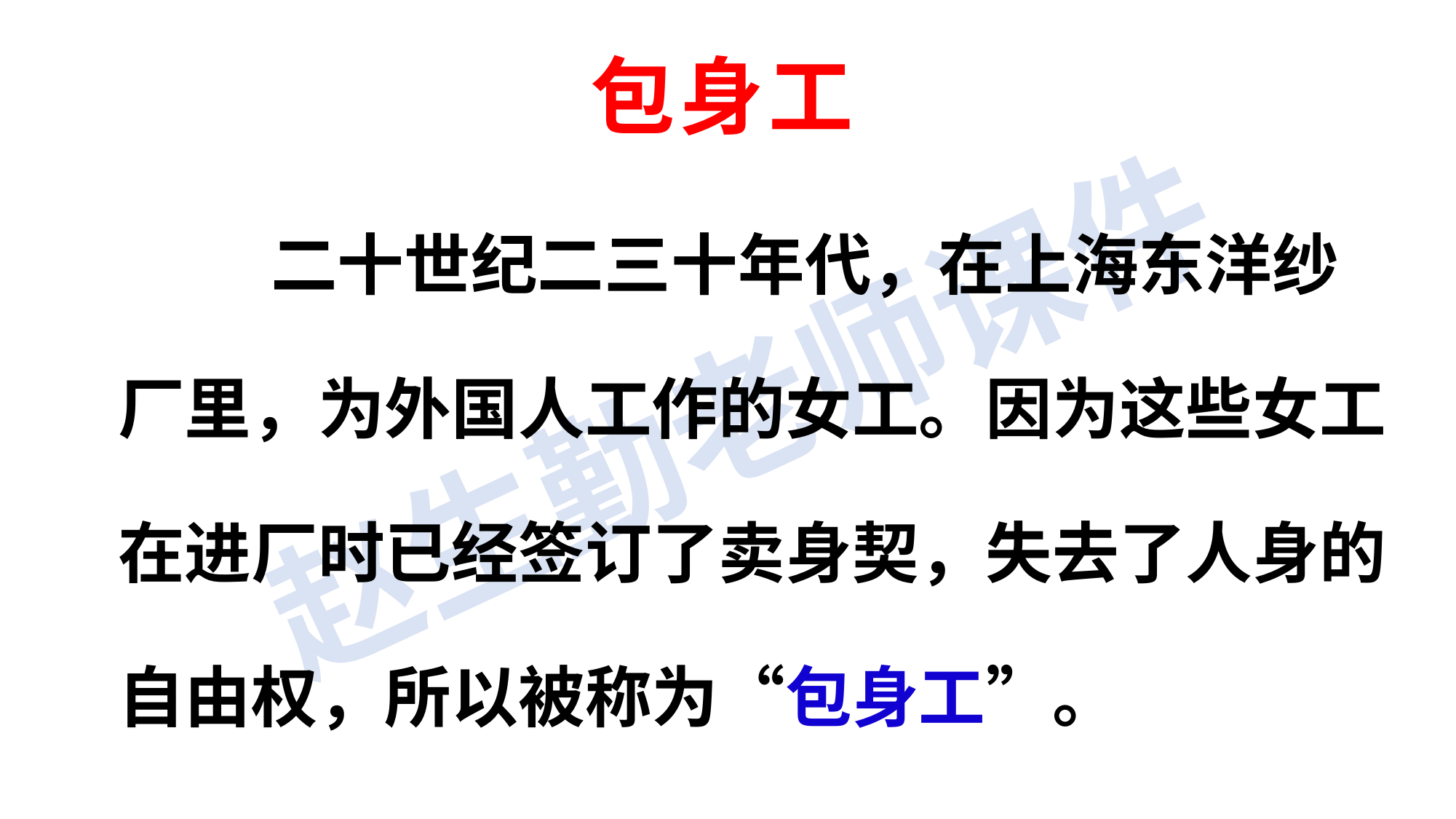

包身工
          二十世纪二三十年代，在上海东洋纱厂里，为外国人工作的女工。因为这些女工在进厂时已经签订了卖身契，失去了人身的自由权，所以被称为“包身工”。